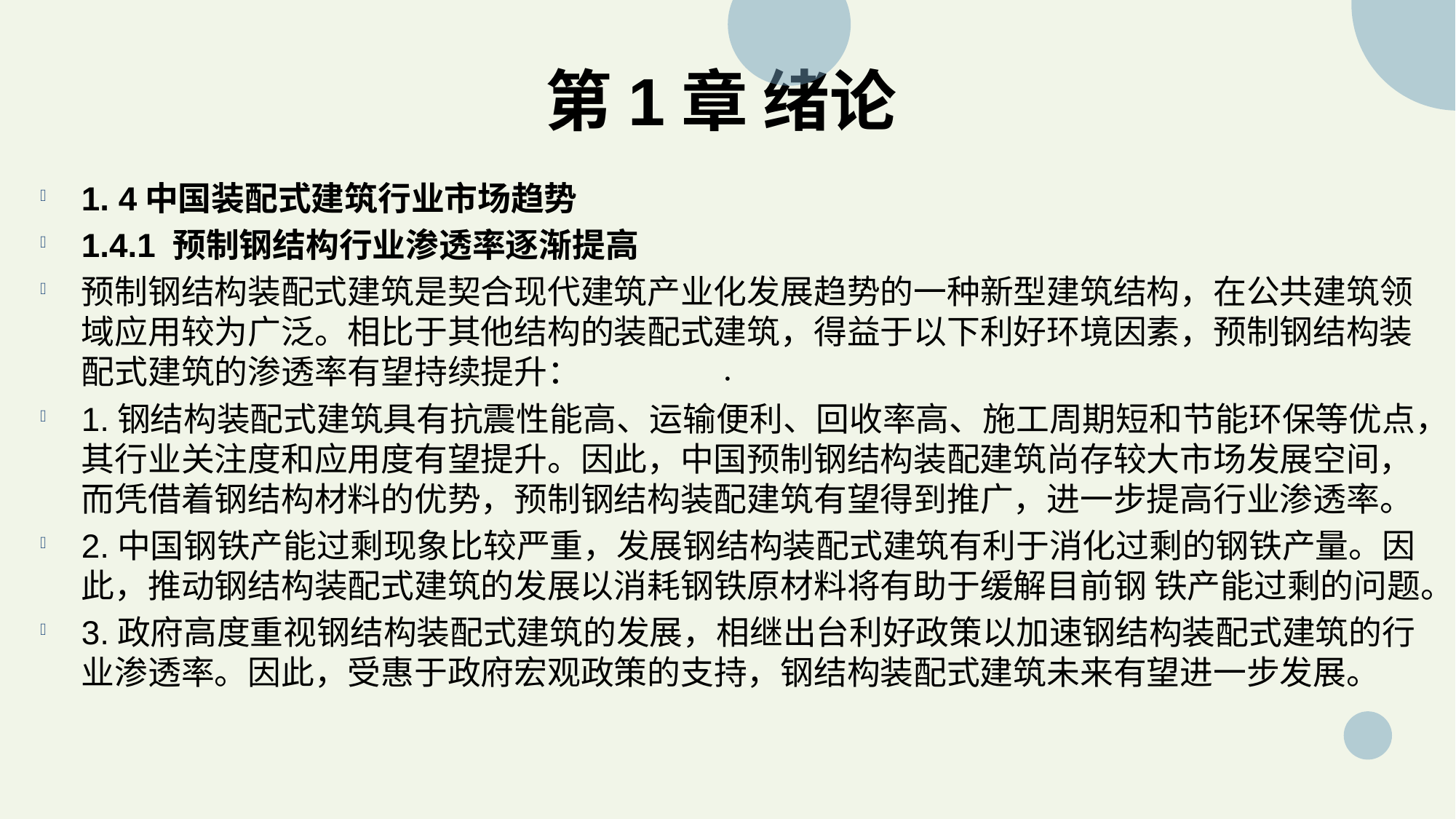

# 第1章 绪论

1. 4中国装配式建筑行业市场趋势
1.4.1 预制钢结构行业渗透率逐渐提高
预制钢结构装配式建筑是契合现代建筑产业化发展趋势的一种新型建筑结构，在公共建筑领域应用较为广泛。相比于其他结构的装配式建筑，得益于以下利好环境因素，预制钢结构装配式建筑的渗透率有望持续提升：
1.钢结构装配式建筑具有抗震性能高、运输便利、回收率高、施工周期短和节能环保等优点，其行业关注度和应用度有望提升。因此，中国预制钢结构装配建筑尚存较大市场发展空间，而凭借着钢结构材料的优势，预制钢结构装配建筑有望得到推广，进一步提高行业渗透率。
2.中国钢铁产能过剩现象比较严重，发展钢结构装配式建筑有利于消化过剩的钢铁产量。因此，推动钢结构装配式建筑的发展以消耗钢铁原材料将有助于缓解目前钢 铁产能过剩的问题。
3.政府高度重视钢结构装配式建筑的发展，相继出台利好政策以加速钢结构装配式建筑的行业渗透率。因此，受惠于政府宏观政策的支持，钢结构装配式建筑未来有望进一步发展。